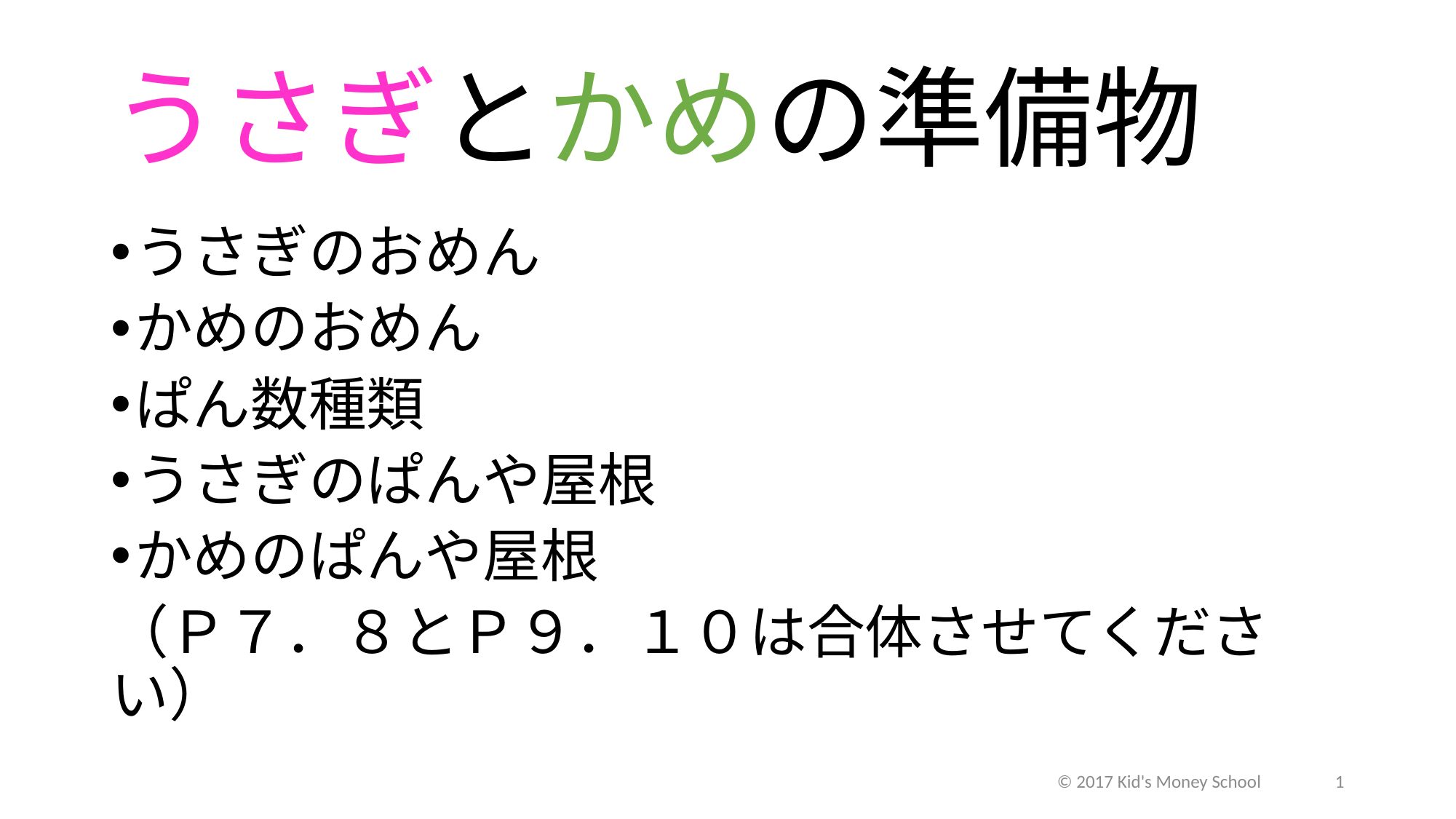

# うさぎとかめの準備物
うさぎのおめん
かめのおめん
ぱん数種類
うさぎのぱんや屋根
かめのぱんや屋根
（Ｐ７．８とＰ９．１０は合体させてください）

© 2017 Kid's Money School
1